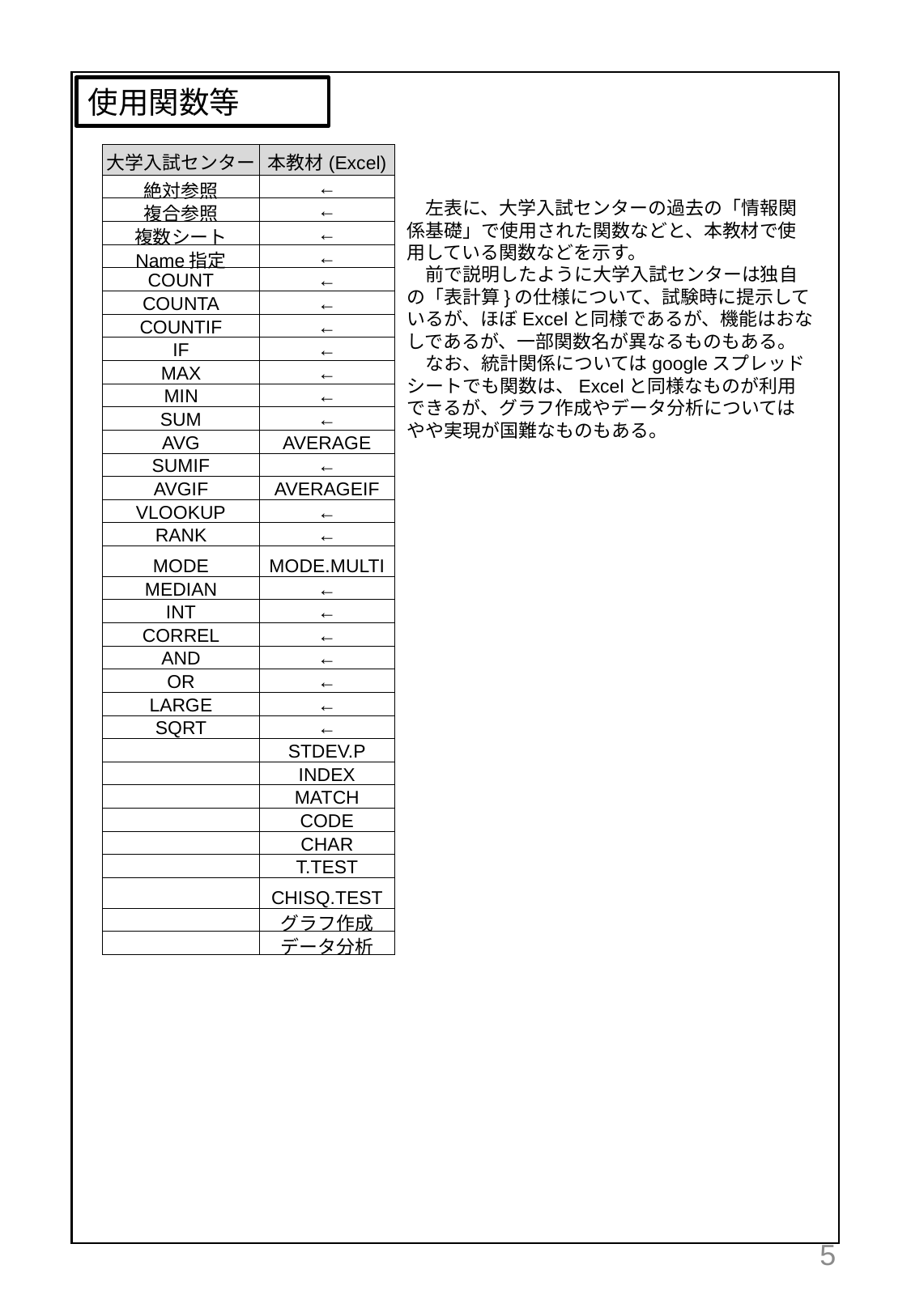

使用関数等
| 大学入試センター | 本教材(Excel) |
| --- | --- |
| 絶対参照 | ← |
| 複合参照 | ← |
| 複数シート | ← |
| Name指定 | ← |
| COUNT | ← |
| COUNTA | ← |
| COUNTIF | ← |
| IF | ← |
| MAX | ← |
| MIN | ← |
| SUM | ← |
| AVG | AVERAGE |
| SUMIF | ← |
| AVGIF | AVERAGEIF |
| VLOOKUP | ← |
| RANK | ← |
| MODE | MODE.MULTI |
| MEDIAN | ← |
| INT | ← |
| CORREL | ← |
| AND | ← |
| OR | ← |
| LARGE | ← |
| SQRT | ← |
|  | STDEV.P |
|  | INDEX |
|  | MATCH |
|  | CODE |
|  | CHAR |
|  | T.TEST |
|  | CHISQ.TEST |
|  | グラフ作成 |
|  | データ分析 |
　左表に、大学入試センターの過去の「情報関係基礎」で使用された関数などと、本教材で使用している関数などを示す。
　前で説明したように大学入試センターは独自の「表計算}の仕様について、試験時に提示しているが、ほぼExcelと同様であるが、機能はおなしであるが、一部関数名が異なるものもある。
　なお、統計関係についてはgoogleスプレッドシートでも関数は、Excelと同様なものが利用できるが、グラフ作成やデータ分析についてはやや実現が国難なものもある。
5